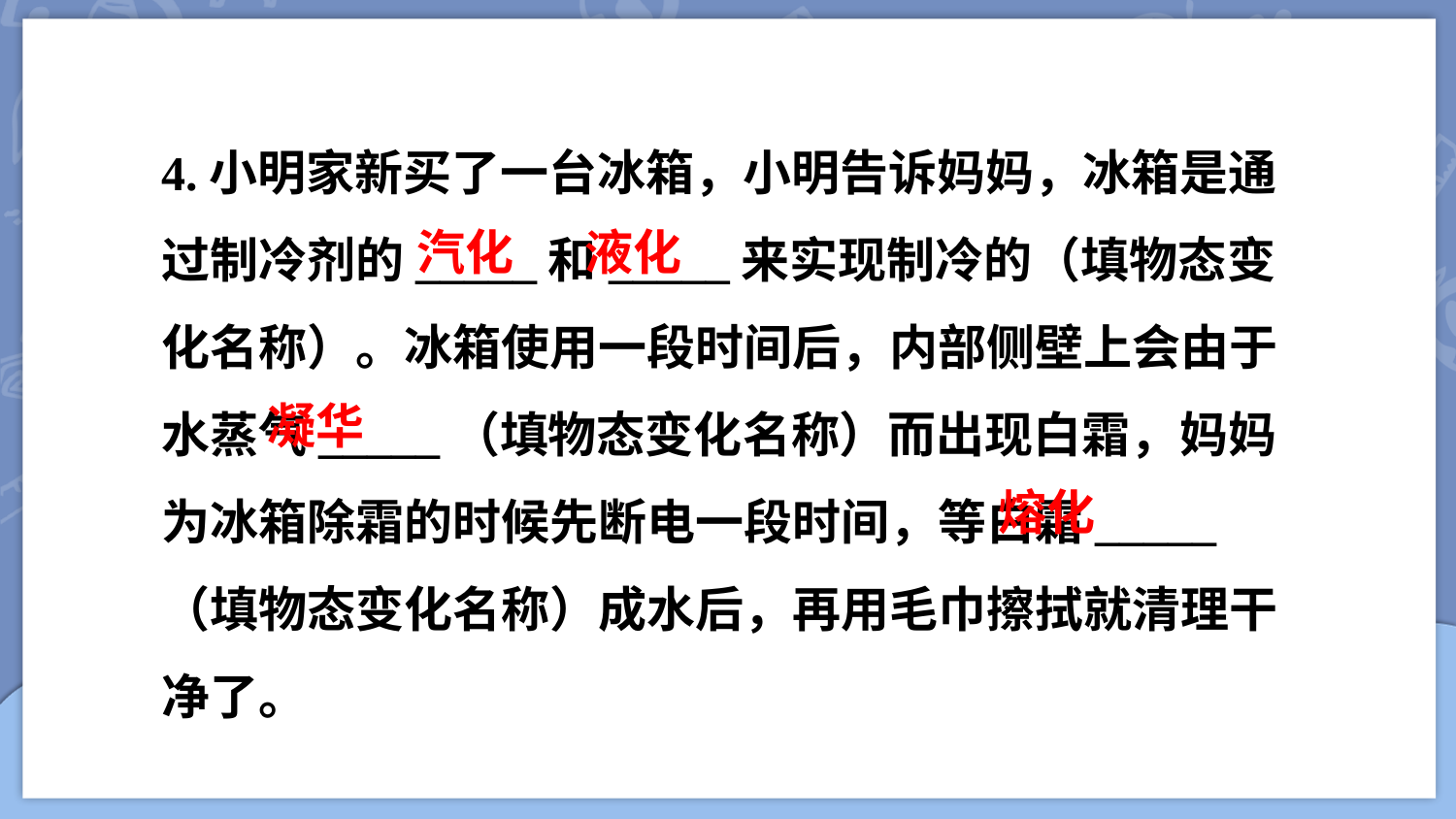

4.小明家新买了一台冰箱，小明告诉妈妈，冰箱是通过制冷剂的_____和_____来实现制冷的（填物态变化名称）。冰箱使用一段时间后，内部侧壁上会由于水蒸气_____（填物态变化名称）而出现白霜，妈妈为冰箱除霜的时候先断电一段时间，等白霜_____（填物态变化名称）成水后，再用毛巾擦拭就清理干净了。
液化
汽化
凝华
熔化